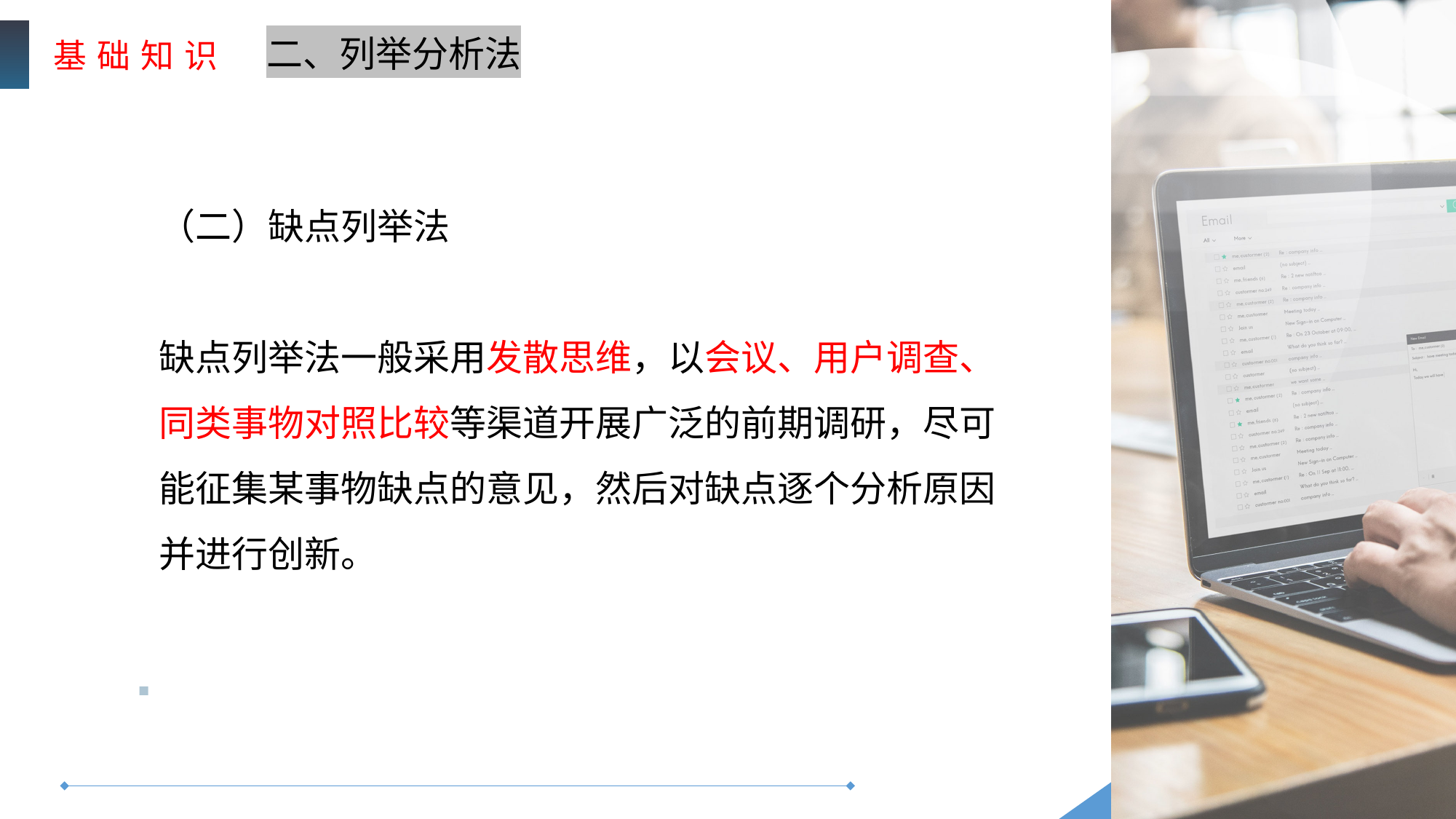

基 础 知 识

二、列举分析法
（二）缺点列举法

缺点列举法一般采用发散思维，以会议、用户调查、同类事物对照比较等渠道开展广泛的前期调研，尽可能征集某事物缺点的意见，然后对缺点逐个分析原因并进行创新。